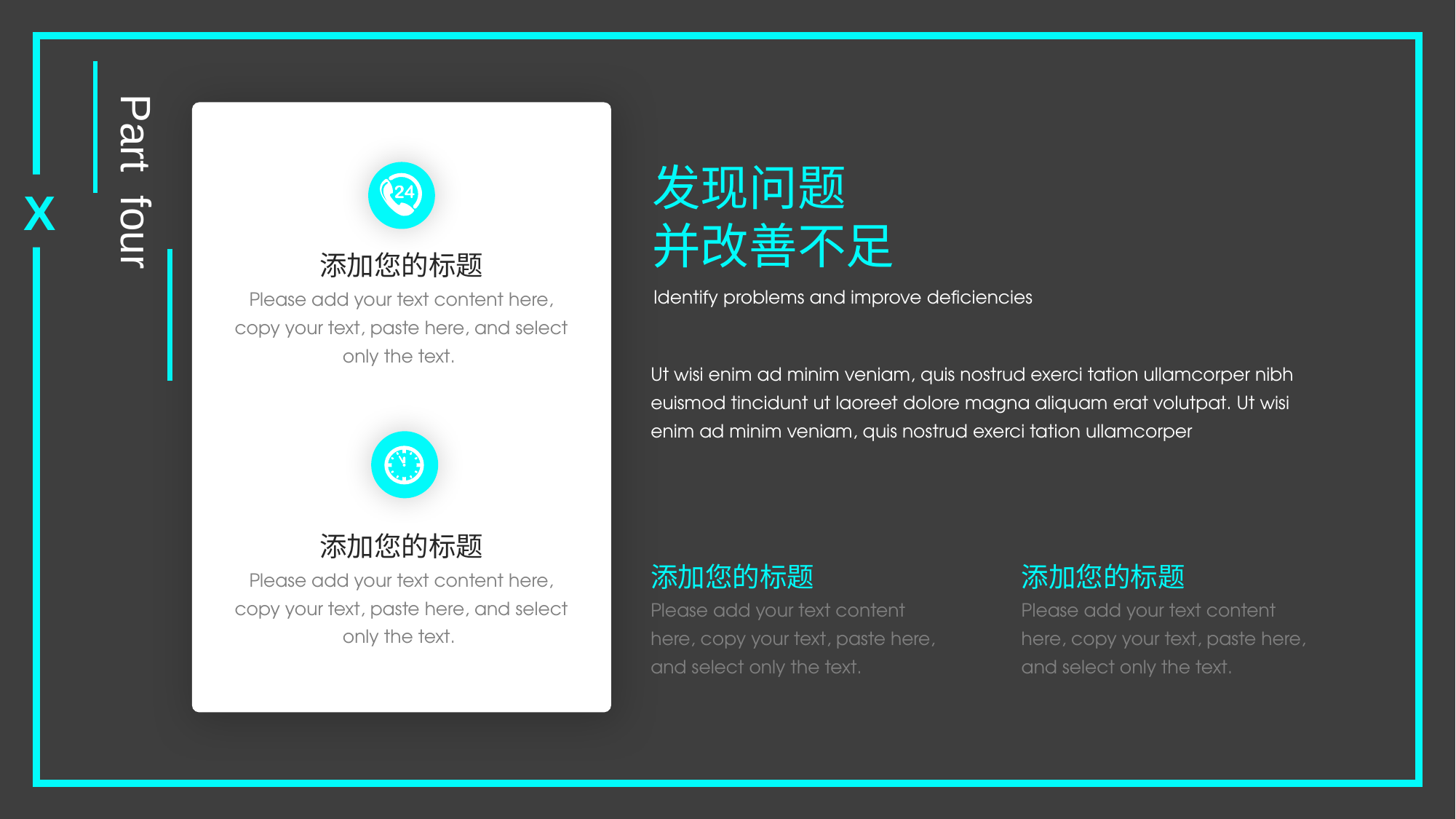

Part  four

发现问题
并改善不足

X
添加您的标题
Please add your text content here, copy your text, paste here, and select only the text.
Identify problems and improve deficiencies
Ut wisi enim ad minim veniam, quis nostrud exerci tation ullamcorper nibh euismod tincidunt ut laoreet dolore magna aliquam erat volutpat. Ut wisi enim ad minim veniam, quis nostrud exerci tation ullamcorper

添加您的标题
Please add your text content here, copy your text, paste here, and select only the text.
添加您的标题
Please add your text content here, copy your text, paste here, and select only the text.
添加您的标题
Please add your text content here, copy your text, paste here, and select only the text.